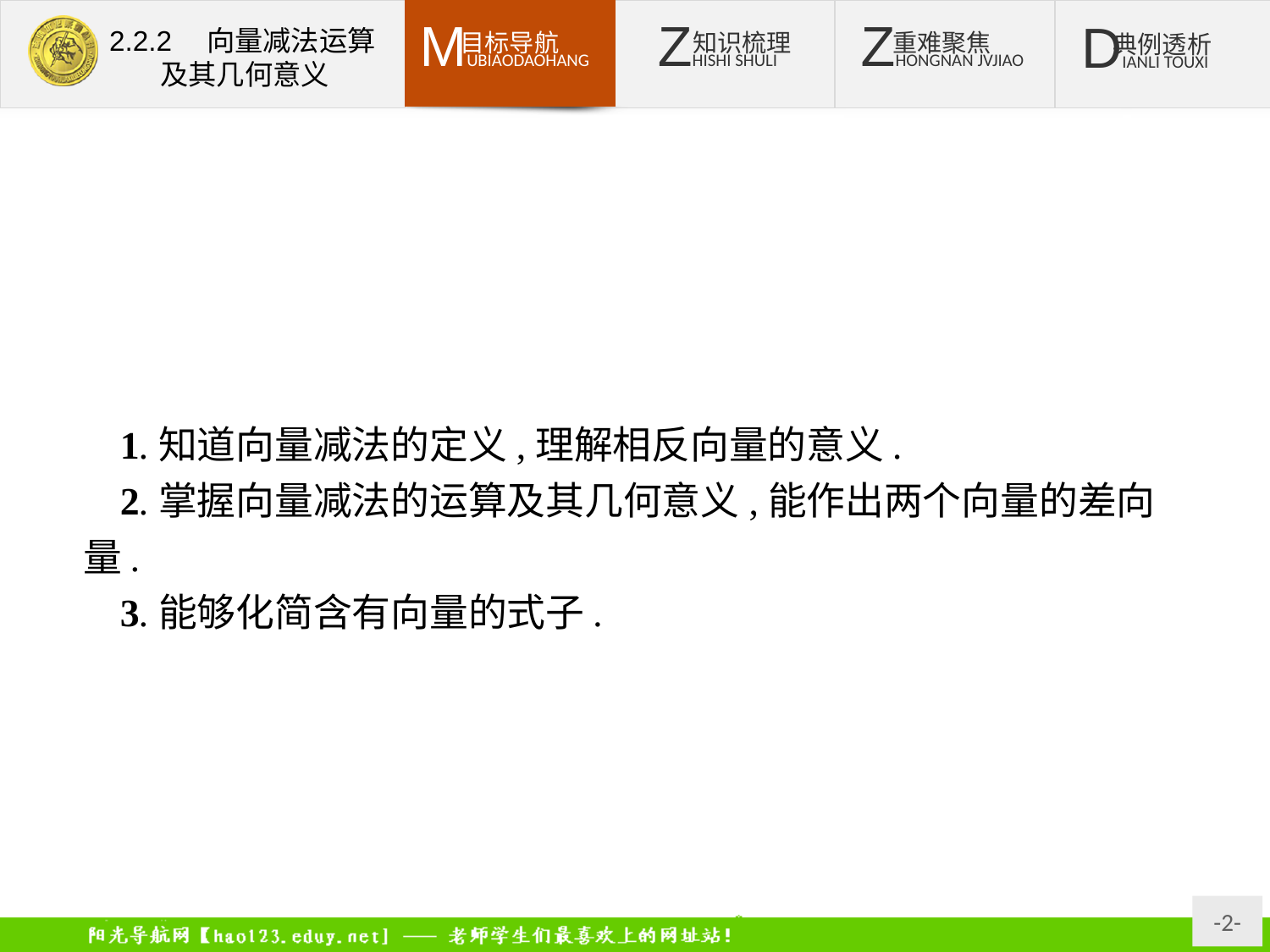

1.知道向量减法的定义,理解相反向量的意义.
2.掌握向量减法的运算及其几何意义,能作出两个向量的差向量.
3.能够化简含有向量的式子.